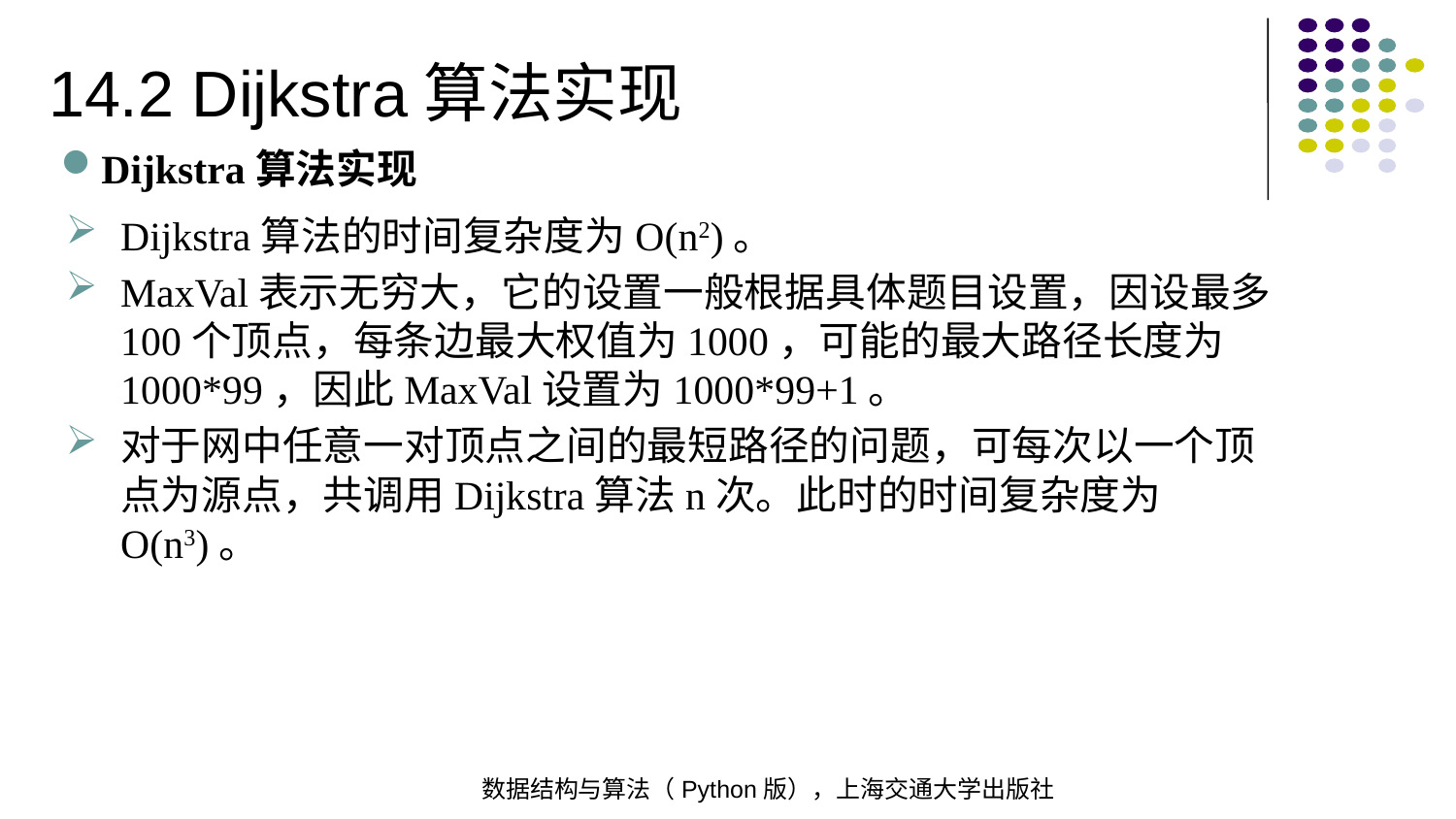

14.2 Dijkstra算法实现
Dijkstra算法实现
Dijkstra算法的时间复杂度为O(n2)。
MaxVal表示无穷大，它的设置一般根据具体题目设置，因设最多100个顶点，每条边最大权值为1000，可能的最大路径长度为1000*99，因此MaxVal设置为1000*99+1。
对于网中任意一对顶点之间的最短路径的问题，可每次以一个顶点为源点，共调用Dijkstra算法n次。此时的时间复杂度为O(n3)。